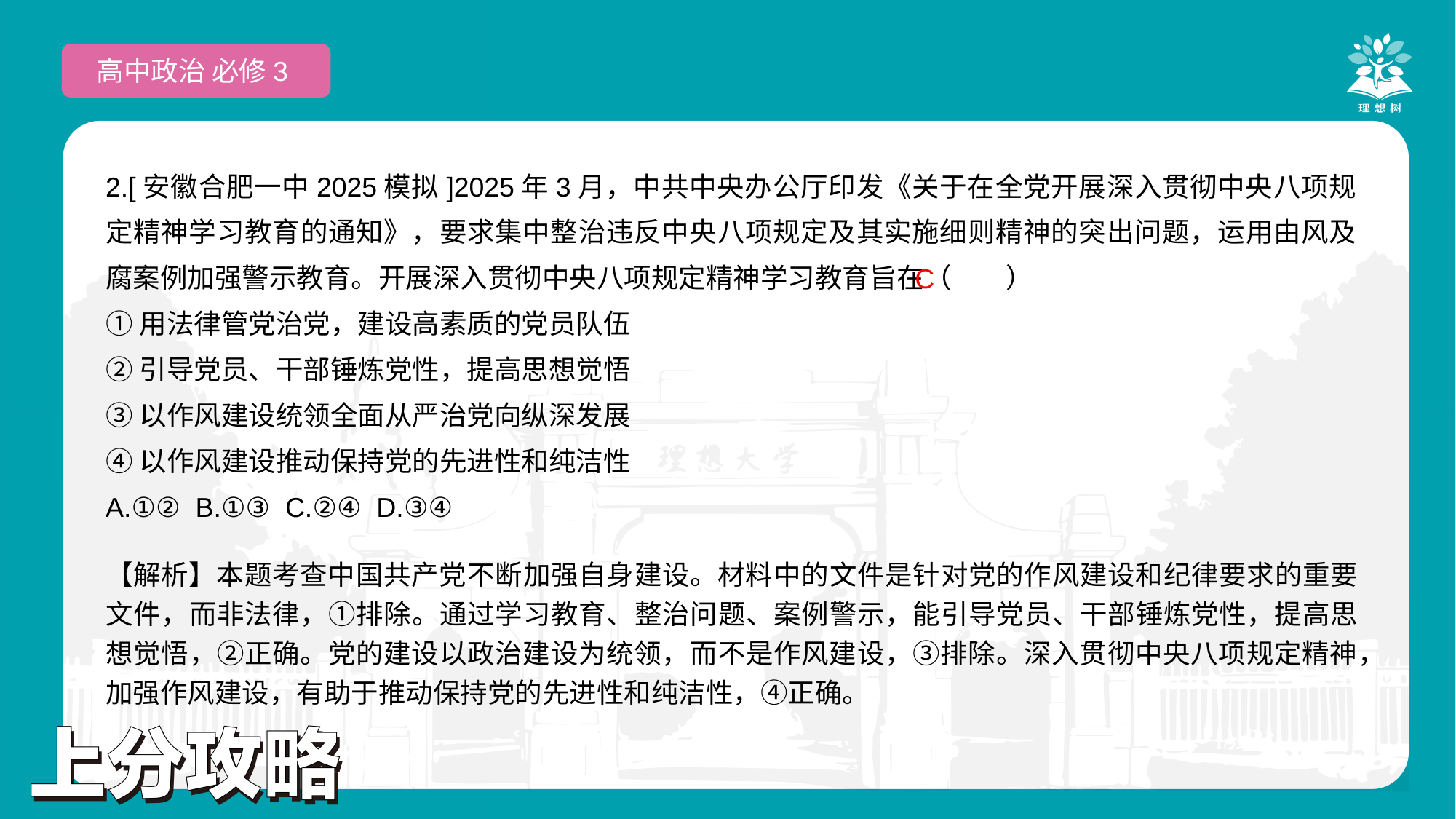

高中政治 必修3
2.[安徽合肥一中2025模拟]2025年3月，中共中央办公厅印发《关于在全党开展深入贯彻中央八项规定精神学习教育的通知》，要求集中整治违反中央八项规定及其实施细则精神的突出问题，运用由风及腐案例加强警示教育。开展深入贯彻中央八项规定精神学习教育旨在（　　）
①用法律管党治党，建设高素质的党员队伍
②引导党员、干部锤炼党性，提高思想觉悟
③以作风建设统领全面从严治党向纵深发展
④以作风建设推动保持党的先进性和纯洁性
A.①②  B.①③  C.②④  D.③④
 C
【解析】本题考查中国共产党不断加强自身建设。材料中的文件是针对党的作风建设和纪律要求的重要文件，而非法律，①排除。通过学习教育、整治问题、案例警示，能引导党员、干部锤炼党性，提高思想觉悟，②正确。党的建设以政治建设为统领，而不是作风建设，③排除。深入贯彻中央八项规定精神，加强作风建设，有助于推动保持党的先进性和纯洁性，④正确。